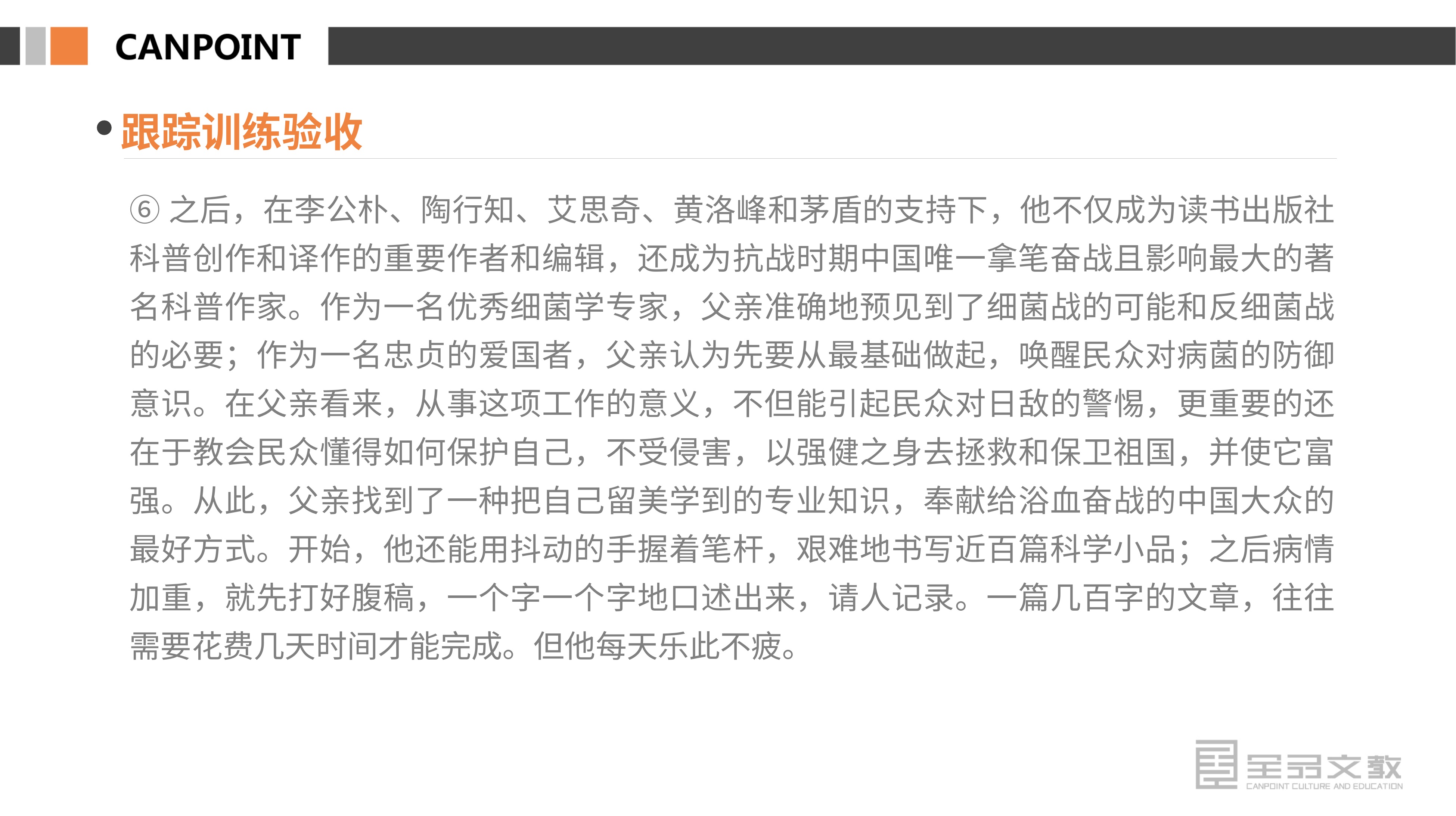

跟踪训练验收

⑥之后，在李公朴、陶行知、艾思奇、黄洛峰和茅盾的支持下，他不仅成为读书出版社科普创作和译作的重要作者和编辑，还成为抗战时期中国唯一拿笔奋战且影响最大的著名科普作家。作为一名优秀细菌学专家，父亲准确地预见到了细菌战的可能和反细菌战的必要；作为一名忠贞的爱国者，父亲认为先要从最基础做起，唤醒民众对病菌的防御意识。在父亲看来，从事这项工作的意义，不但能引起民众对日敌的警惕，更重要的还在于教会民众懂得如何保护自己，不受侵害，以强健之身去拯救和保卫祖国，并使它富强。从此，父亲找到了一种把自己留美学到的专业知识，奉献给浴血奋战的中国大众的最好方式。开始，他还能用抖动的手握着笔杆，艰难地书写近百篇科学小品；之后病情加重，就先打好腹稿，一个字一个字地口述出来，请人记录。一篇几百字的文章，往往需要花费几天时间才能完成。但他每天乐此不疲。